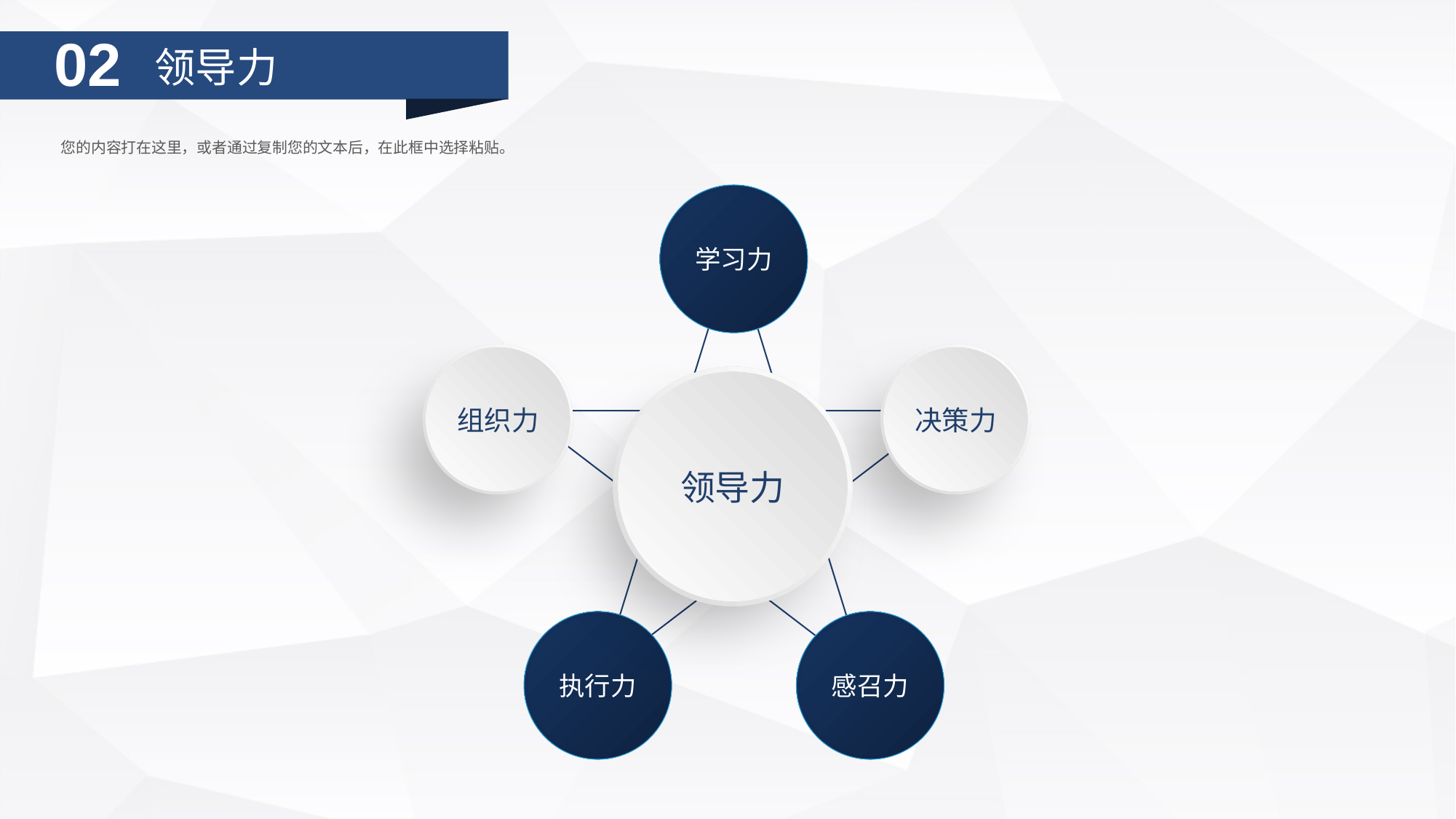

02

领导力

您的内容打在这里，或者通过复制您的文本后，在此框中选择粘贴。

学习力

组织力

决策力

领导力

执行力

感召力